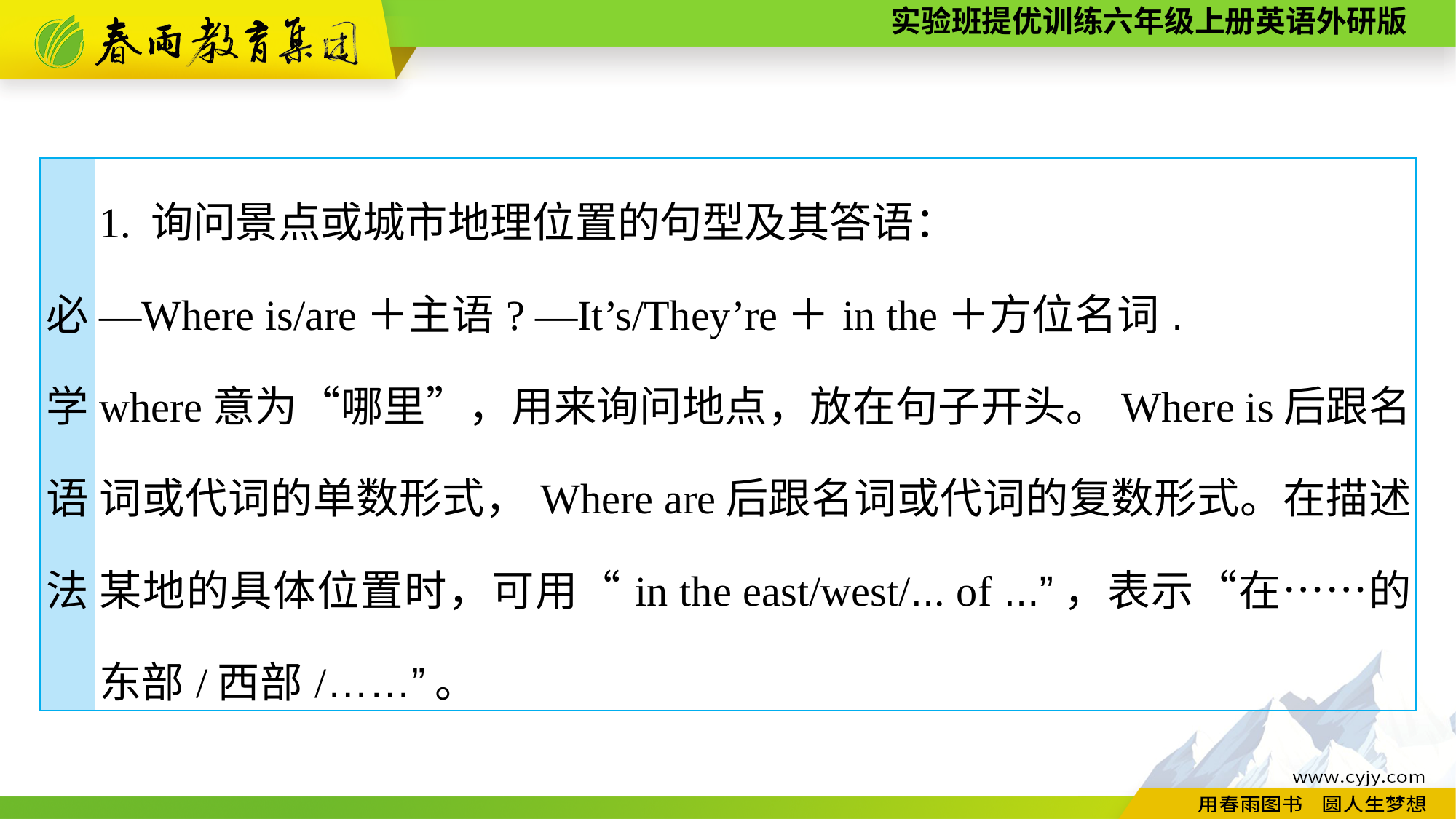

| 必 学 语 法 | 1. 询问景点或城市地理位置的句型及其答语： —Where is/are＋主语? —It’s/They’re＋in the＋方位名词. where意为“哪里”，用来询问地点，放在句子开头。Where is后跟名词或代词的单数形式，Where are后跟名词或代词的复数形式。在描述某地的具体位置时，可用“in the east/west/... of ...”，表示“在……的东部/西部/……”。 |
| --- | --- |